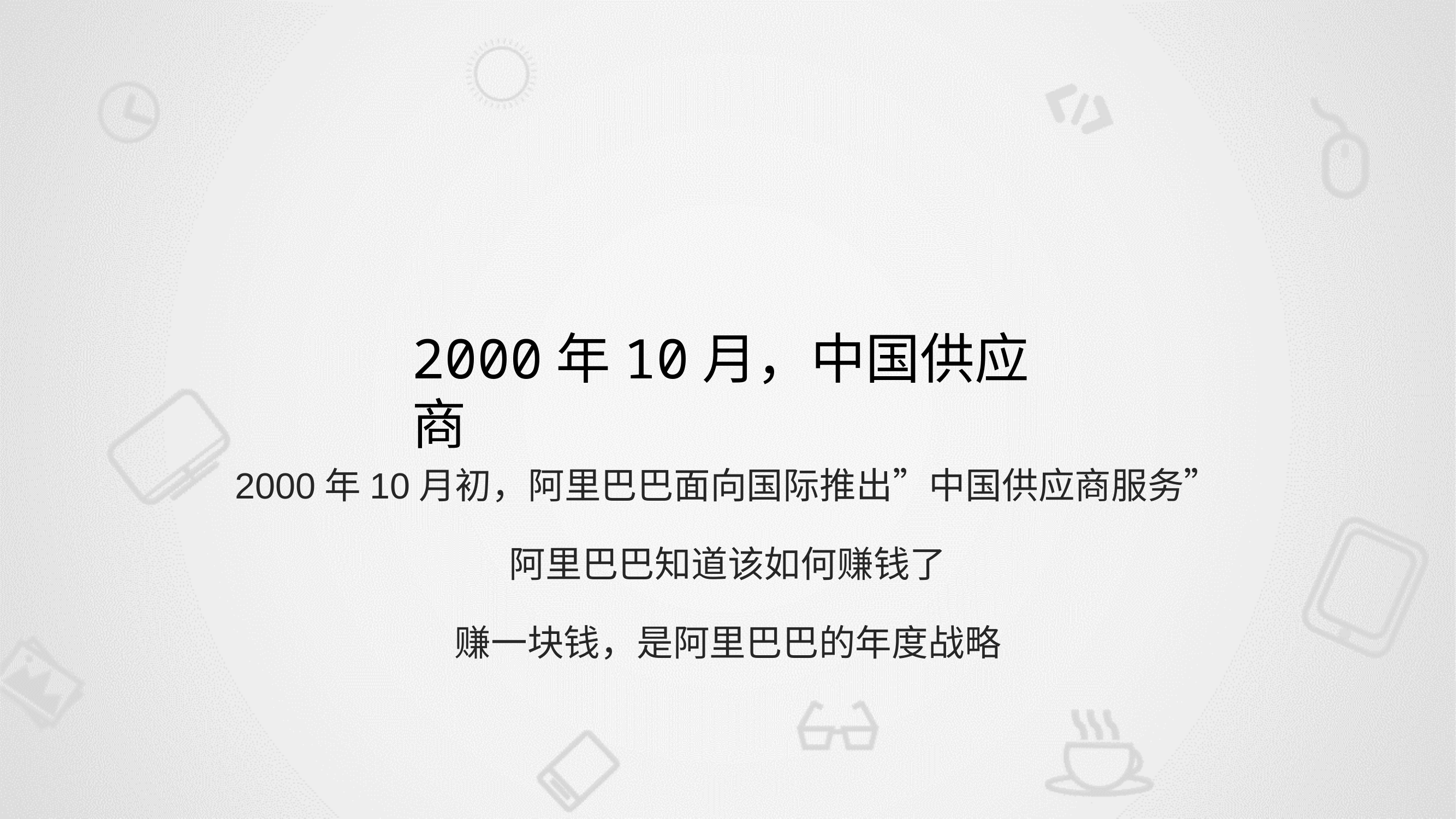

2000年10月，中国供应商
2000年10月初，阿里巴巴面向国际推出”中国供应商服务”
阿里巴巴知道该如何赚钱了
赚一块钱，是阿里巴巴的年度战略